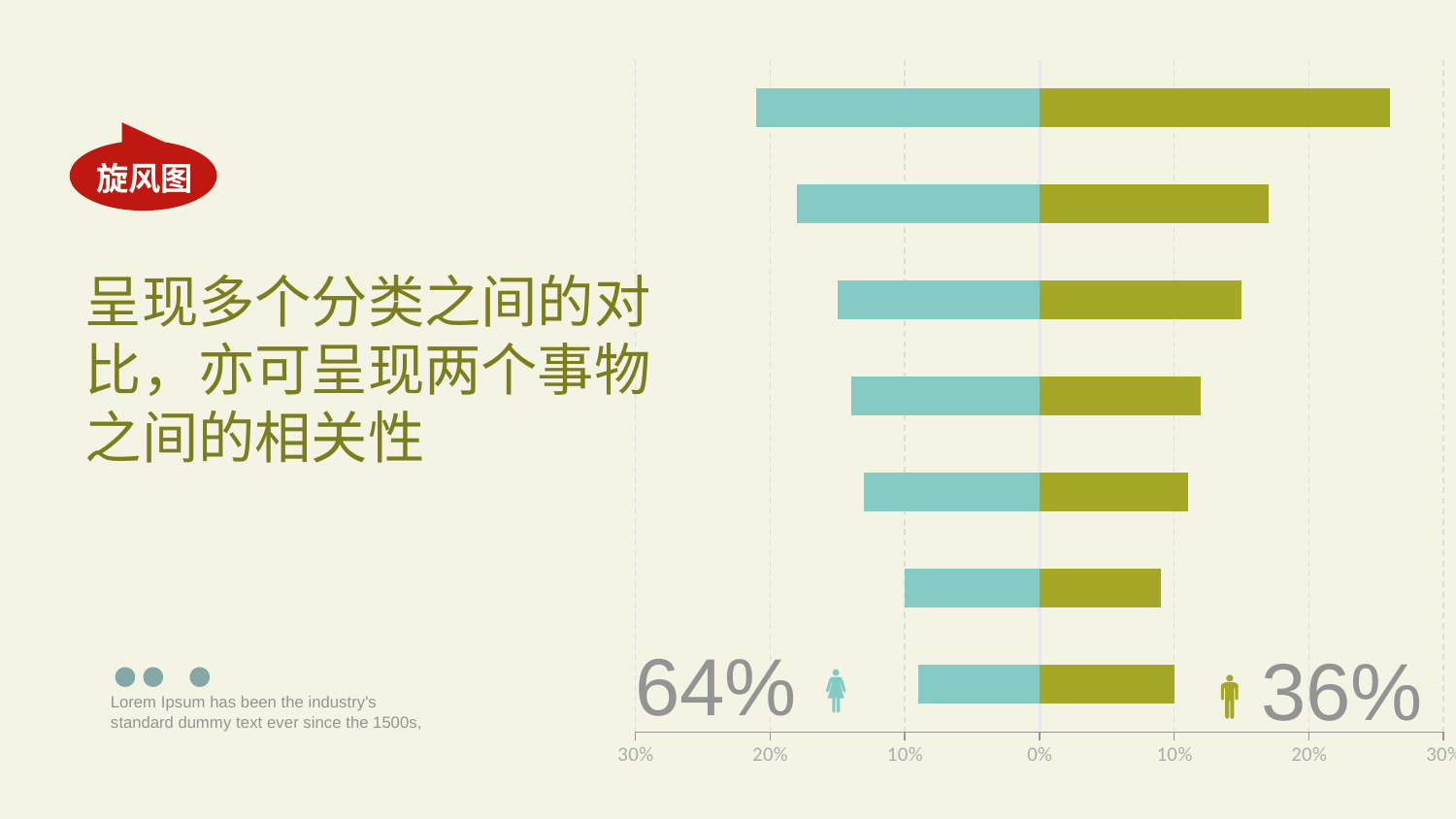

### Chart

| Category |  |  |
|---|---|---|

旋风图
呈现多个分类之间的对比，亦可呈现两个事物之间的相关性
64%
36%

Lorem Ipsum has been the industry's standard dummy text ever since the 1500s,